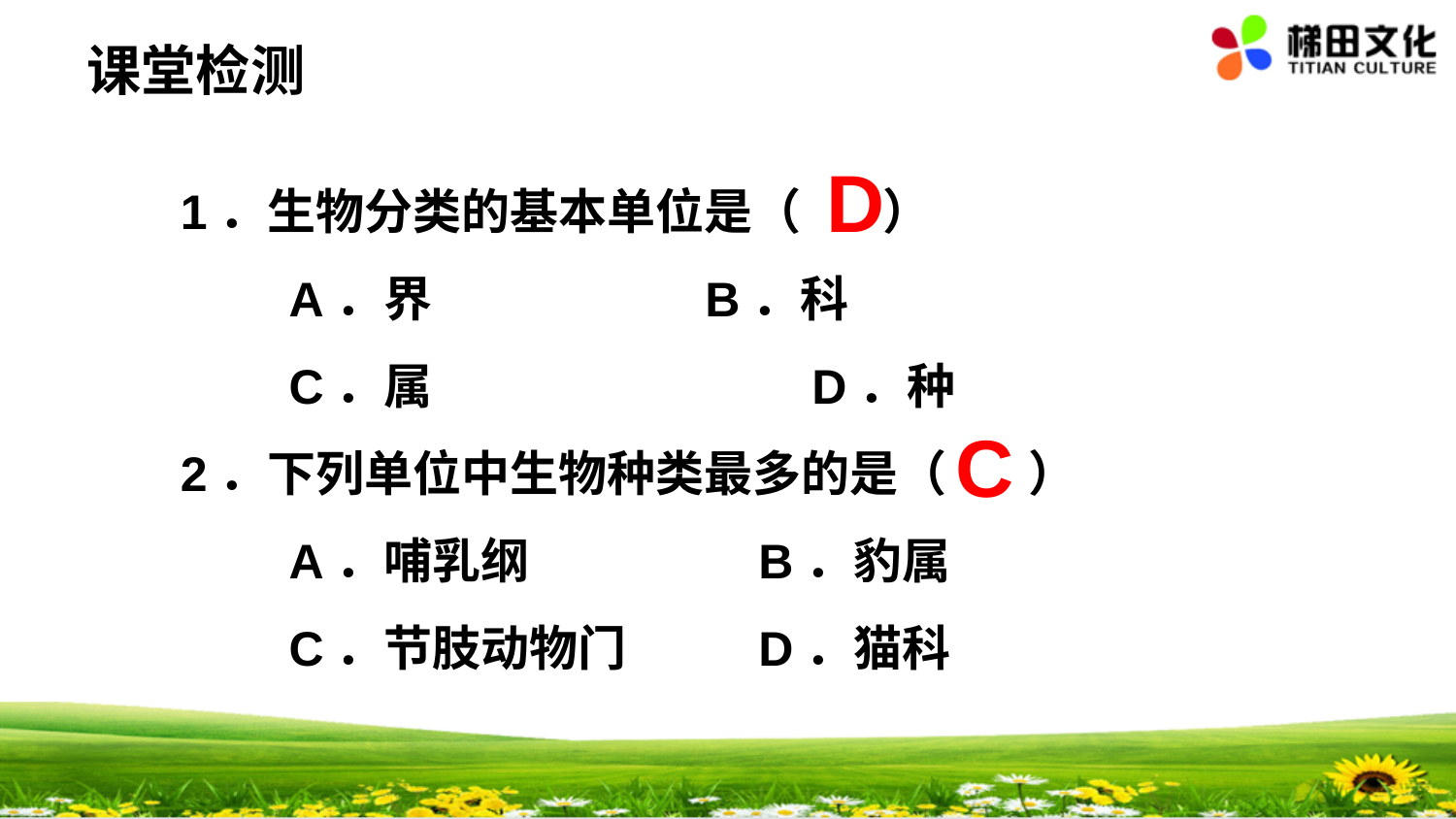

课堂检测
1．生物分类的基本单位是（ 　  ）
　　A．界    　　           B．科
　　C．属     　　　　　　  D．种
2．下列单位中生物种类最多的是（　   ）
　　A．哺乳纲    　　       B．豹属
　　C．节肢动物门           D．猫科
D
C